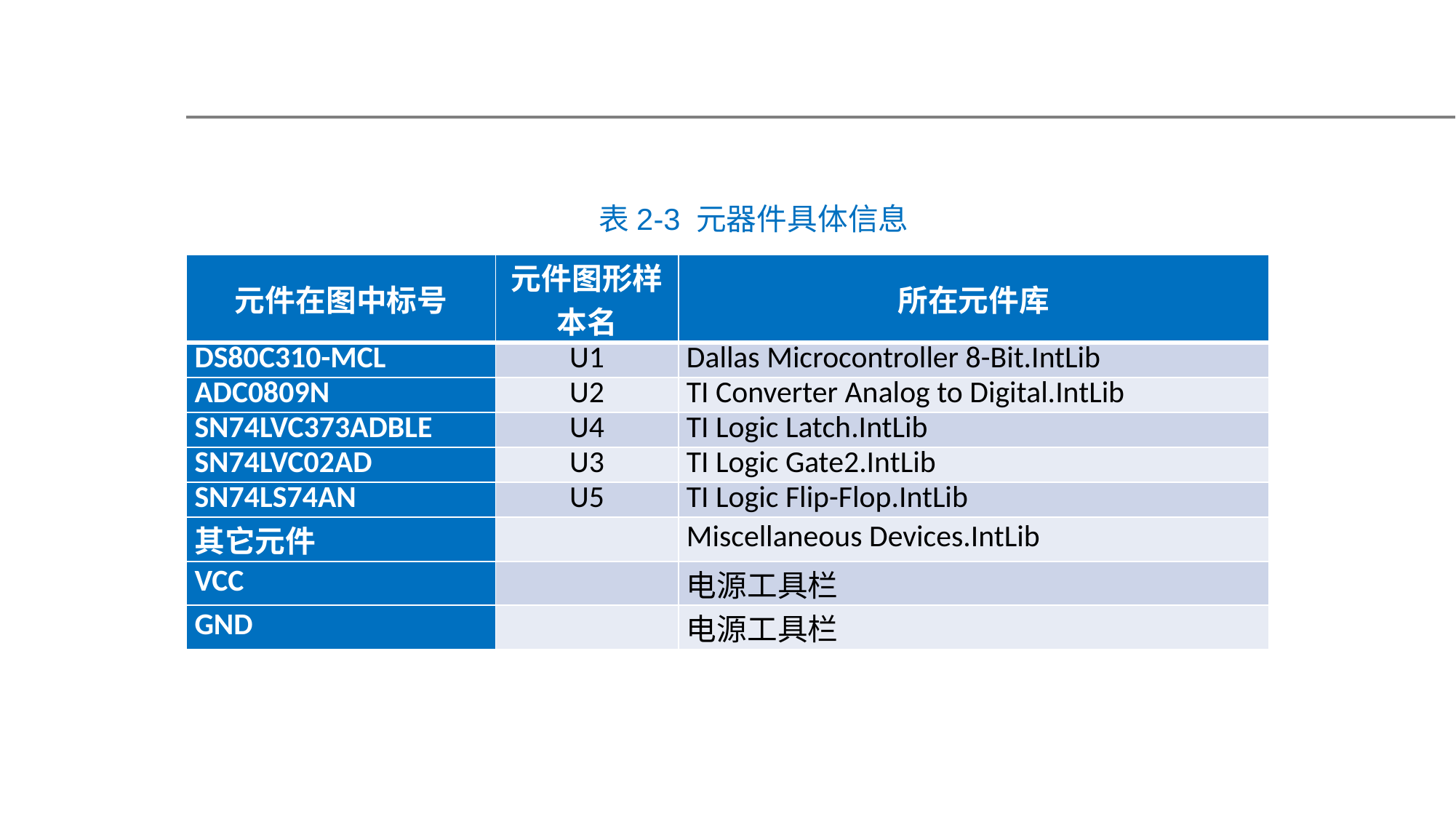

表2-3 元器件具体信息
| 元件在图中标号 | 元件图形样本名 | 所在元件库 |
| --- | --- | --- |
| DS80C310-MCL | U1 | Dallas Microcontroller 8-Bit.IntLib |
| ADC0809N | U2 | TI Converter Analog to Digital.IntLib |
| SN74LVC373ADBLE | U4 | TI Logic Latch.IntLib |
| SN74LVC02AD | U3 | TI Logic Gate2.IntLib |
| SN74LS74AN | U5 | TI Logic Flip-Flop.IntLib |
| 其它元件 |  | Miscellaneous Devices.IntLib |
| VCC |  | 电源工具栏 |
| GND |  | 电源工具栏 |